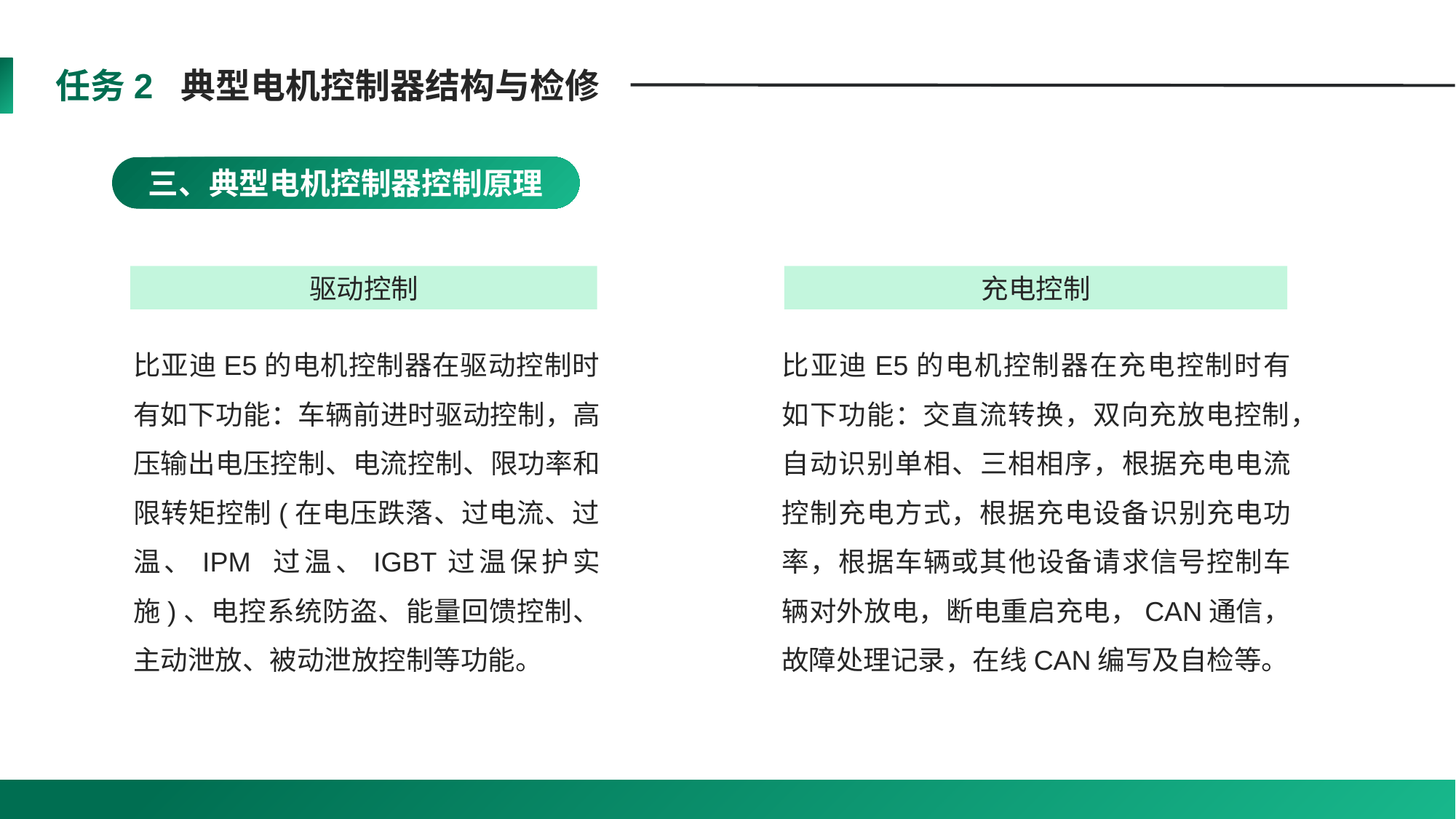

任务2  典型电机控制器结构与检修
三、典型电机控制器控制原理
驱动控制
充电控制
比亚迪E5的电机控制器在驱动控制时有如下功能：车辆前进时驱动控制，高压输出电压控制、电流控制、限功率和限转矩控制(在电压跌落、过电流、过温、IPM 过温、IGBT过温保护实施)、电控系统防盗、能量回馈控制、主动泄放、被动泄放控制等功能。
比亚迪E5的电机控制器在充电控制时有如下功能：交直流转换，双向充放电控制，自动识别单相、三相相序，根据充电电流控制充电方式，根据充电设备识别充电功率，根据车辆或其他设备请求信号控制车辆对外放电，断电重启充电，CAN通信，故障处理记录，在线CAN编写及自检等。